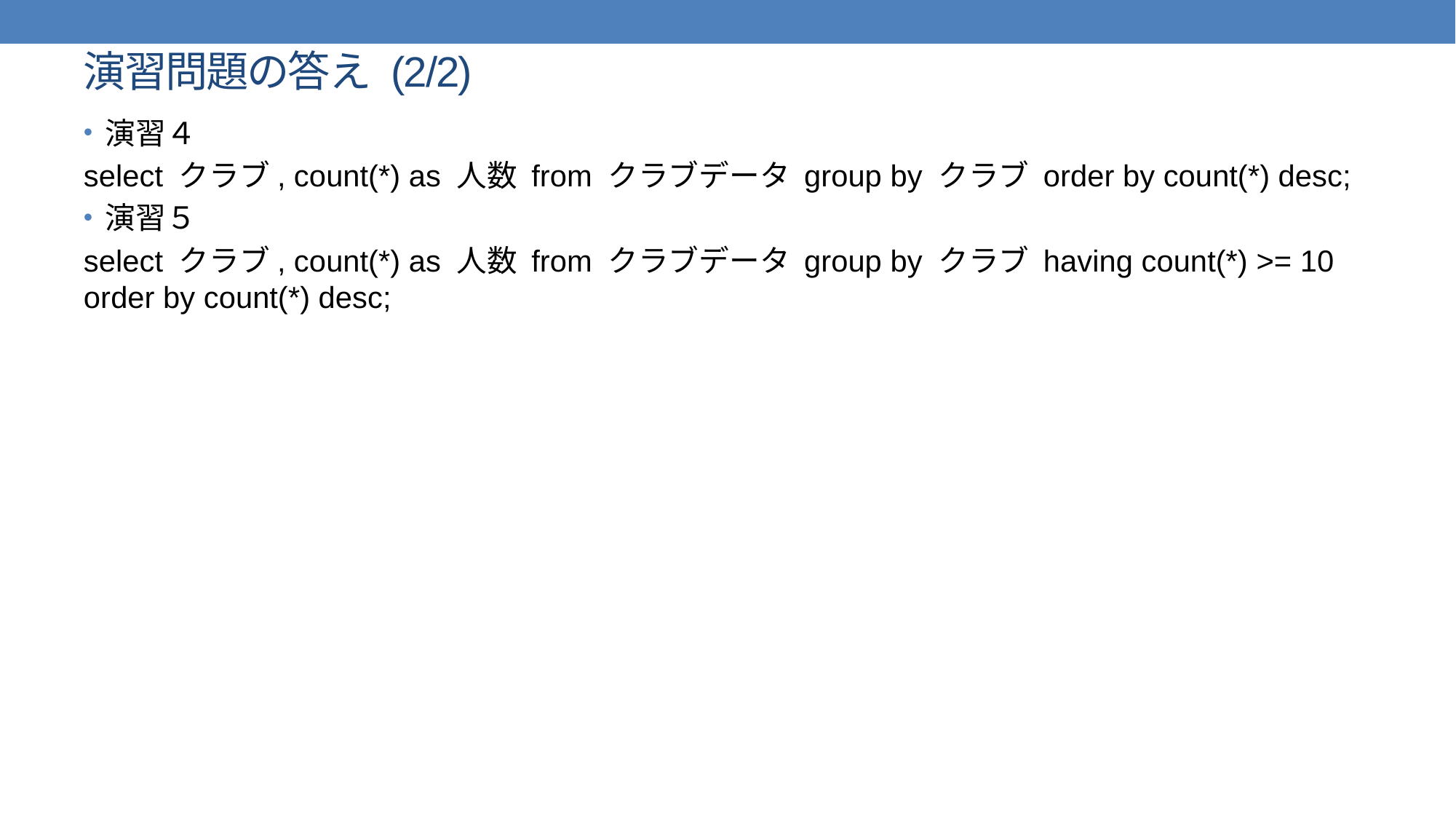

# 演習問題の答え (2/2)
演習４
select クラブ, count(*) as 人数 from クラブデータ group by クラブ order by count(*) desc;
演習５
select クラブ, count(*) as 人数 from クラブデータ group by クラブ having count(*) >= 10 order by count(*) desc;